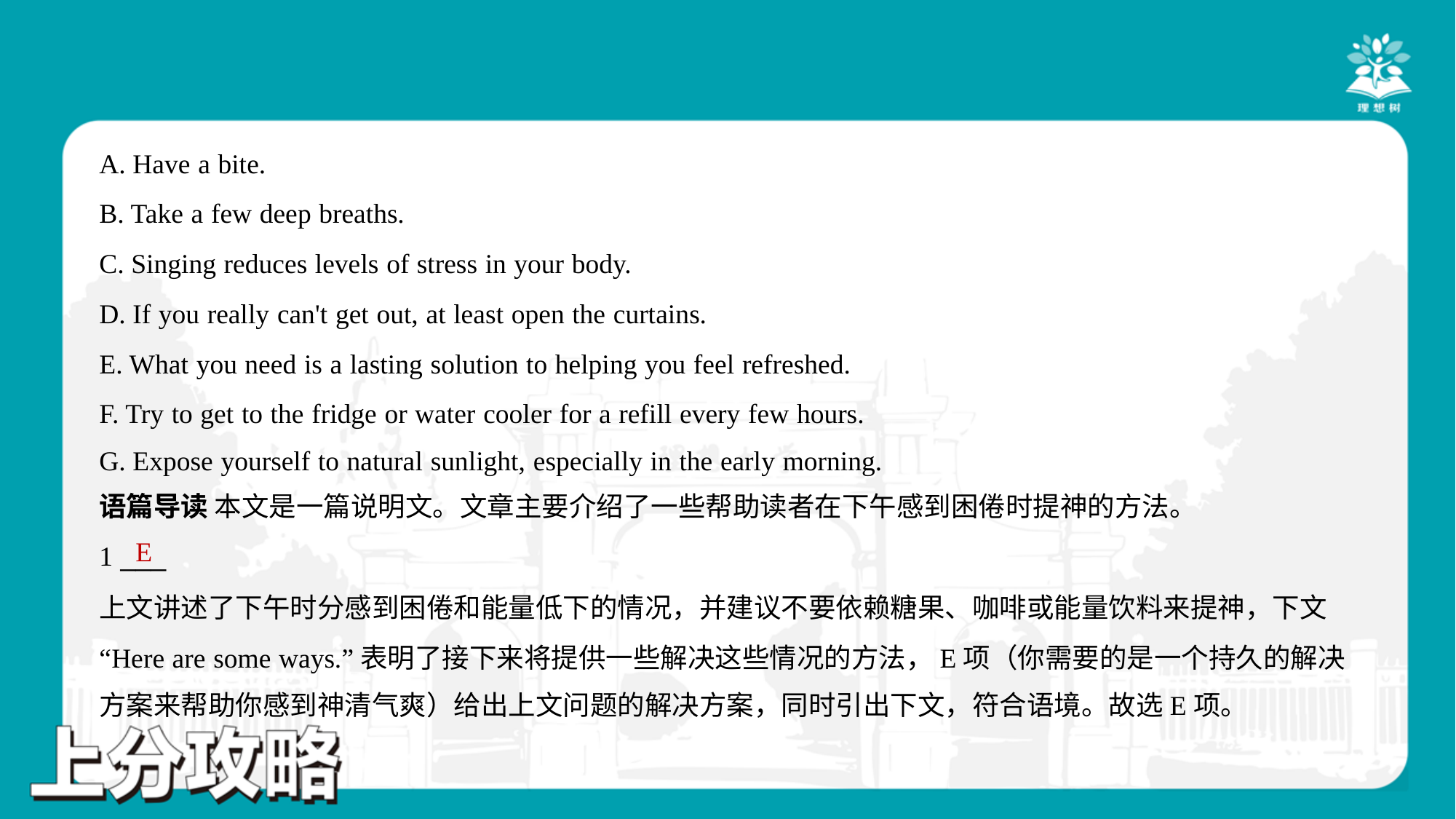

A. Have a bite.
B. Take a few deep breaths.
C. Singing reduces levels of stress in your body.
D. If you really can't get out, at least open the curtains.
E. What you need is a lasting solution to helping you feel refreshed.
F. Try to get to the fridge or water cooler for a refill every few hours.
G. Expose yourself to natural sunlight, especially in the early morning.
语篇导读 本文是一篇说明文。文章主要介绍了一些帮助读者在下午感到困倦时提神的方法。
E
1 ___
上文讲述了下午时分感到困倦和能量低下的情况，并建议不要依赖糖果、咖啡或能量饮料来提神，下文
“Here are some ways.”表明了接下来将提供一些解决这些情况的方法，E项（你需要的是一个持久的解决
方案来帮助你感到神清气爽）给出上文问题的解决方案，同时引出下文，符合语境。故选E项。